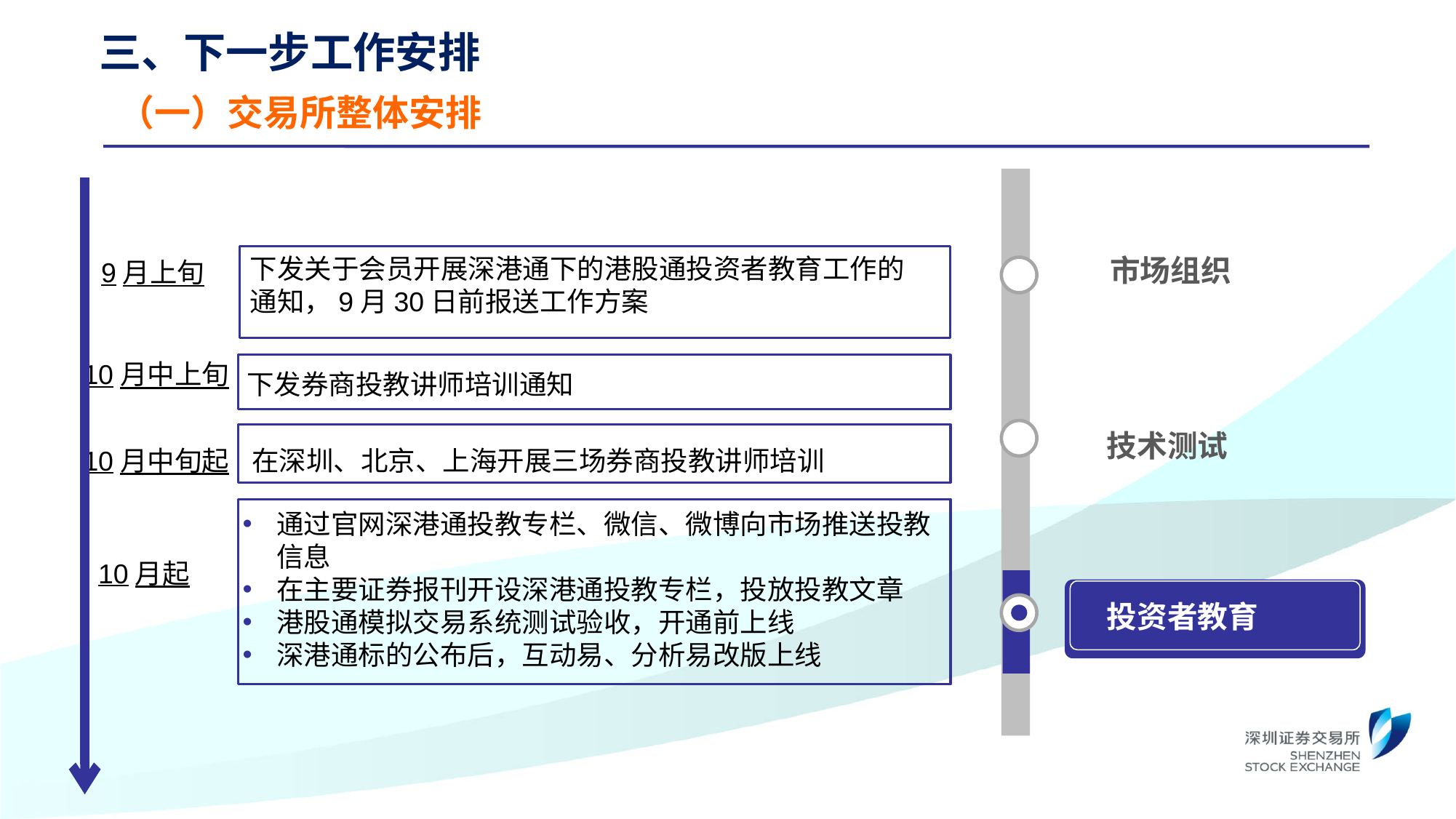

三、下一步工作安排
（一）交易所整体安排

市场组织
下发关于会员开展深港通下的港股通投资者教育工作的通知，9月30日前报送工作方案

9月上旬

10月中上旬

下发券商投教讲师培训通知

技术测试

10月中旬起
在深圳、北京、上海开展三场券商投教讲师培训

通过官网深港通投教专栏、微信、微博向市场推送投教信息
在主要证券报刊开设深港通投教专栏，投放投教文章
港股通模拟交易系统测试验收，开通前上线
深港通标的公布后，互动易、分析易改版上线
10月起

投资者教育